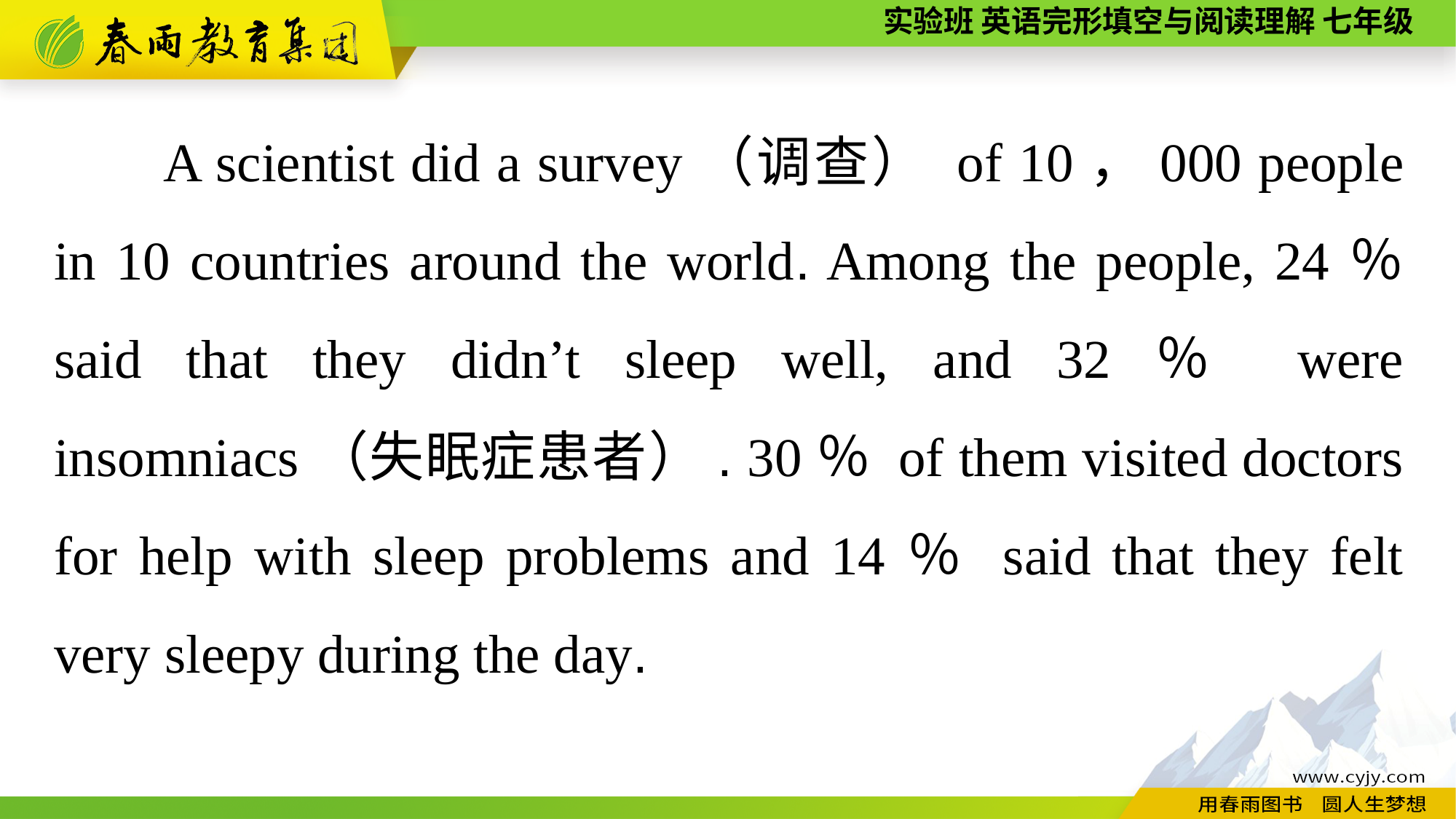

A scientist did a survey（调查） of 10，000 people in 10 countries around the world. Among the people, 24％ said that they didn’t sleep well, and 32％ were insomniacs（失眠症患者）. 30％ of them visited doctors for help with sleep problems and 14％ said that they felt very sleepy during the day.